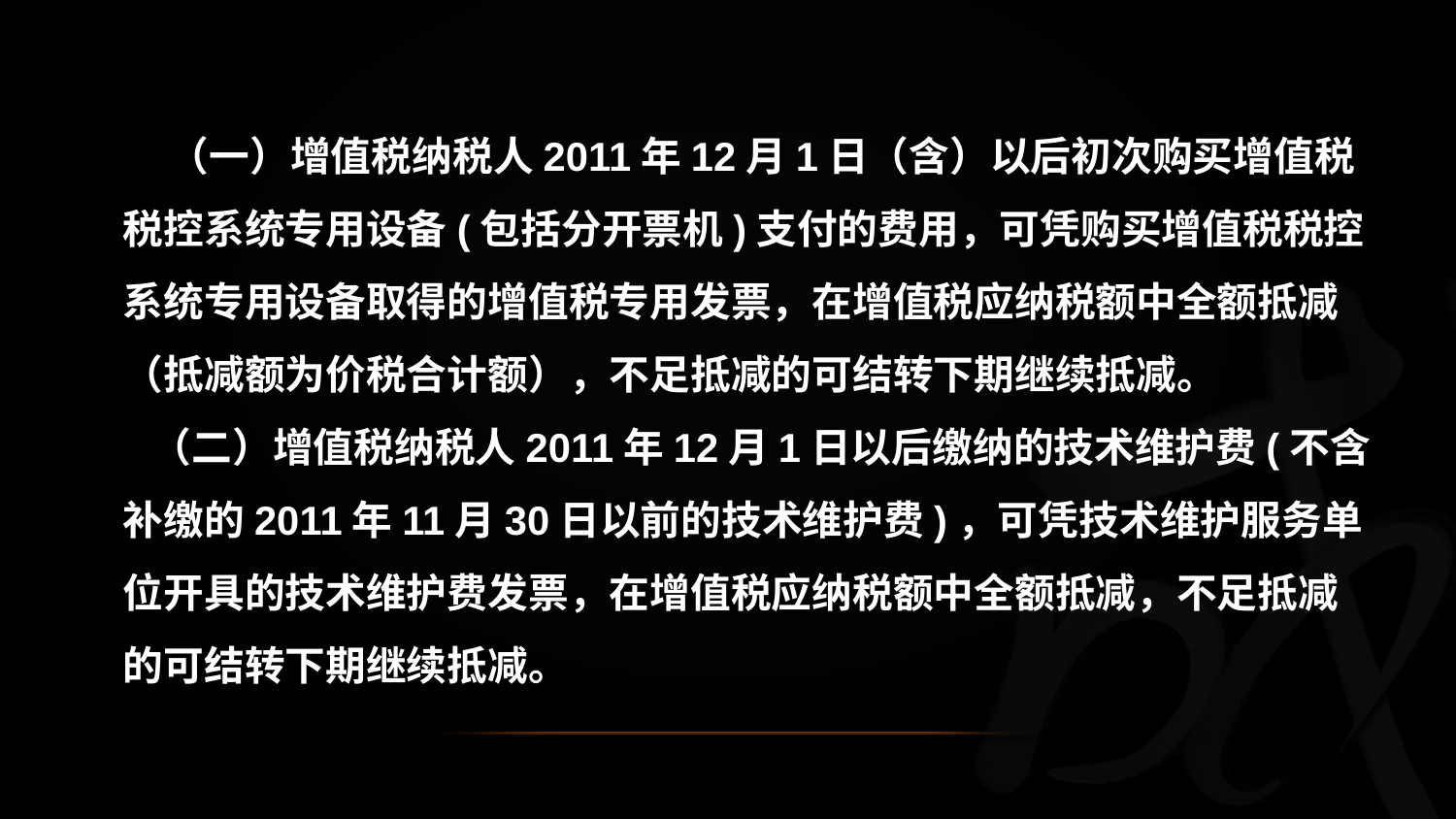

（一）增值税纳税人2011年12月1日（含）以后初次购买增值税税控系统专用设备(包括分开票机)支付的费用，可凭购买增值税税控系统专用设备取得的增值税专用发票，在增值税应纳税额中全额抵减（抵减额为价税合计额），不足抵减的可结转下期继续抵减。
  （二）增值税纳税人2011年12月1日以后缴纳的技术维护费(不含补缴的2011年11月30日以前的技术维护费)，可凭技术维护服务单位开具的技术维护费发票，在增值税应纳税额中全额抵减，不足抵减的可结转下期继续抵减。